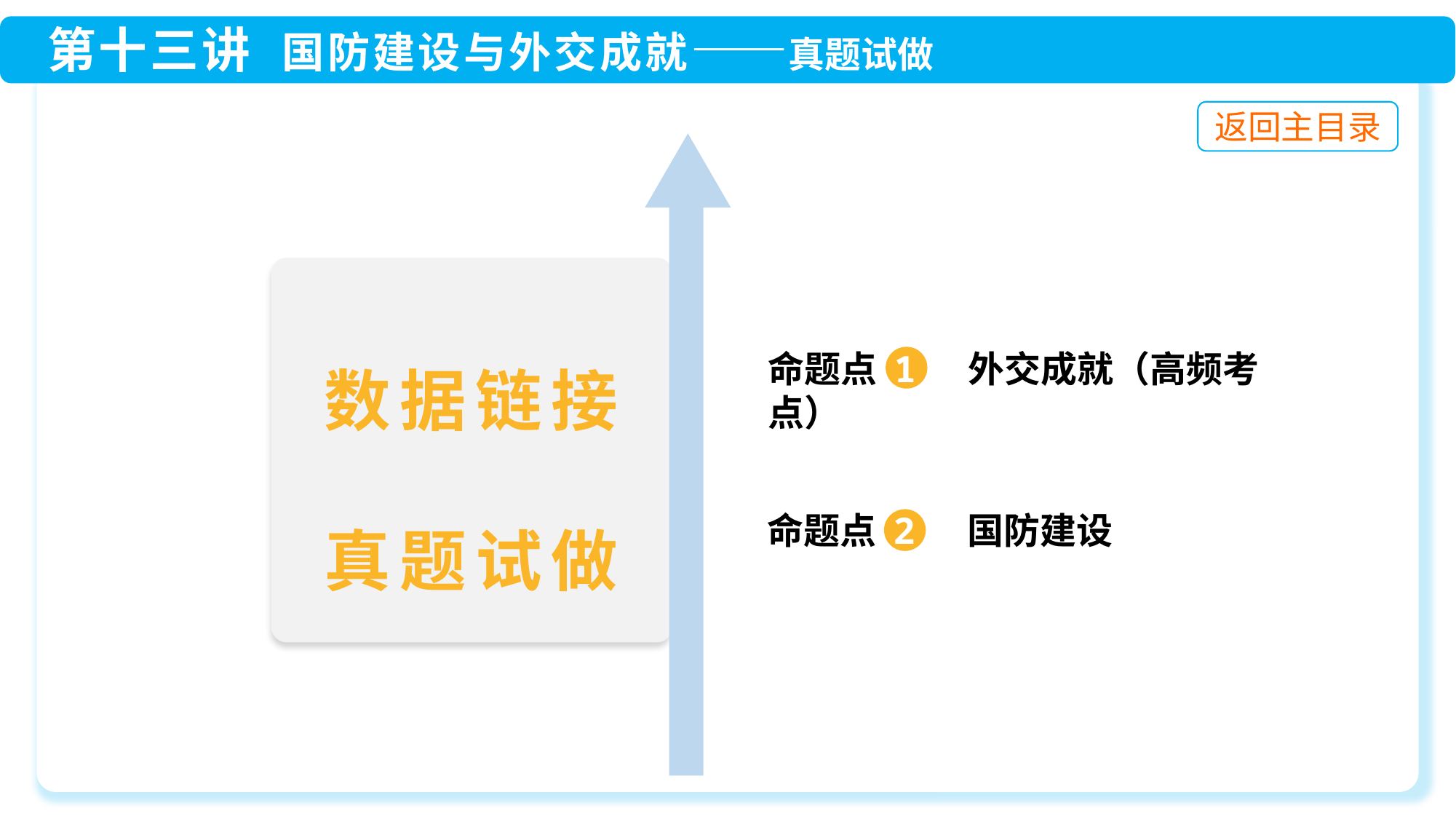

命题点 1  外交成就（高频考点）
命题点 2  国防建设

数据链接
真题试做